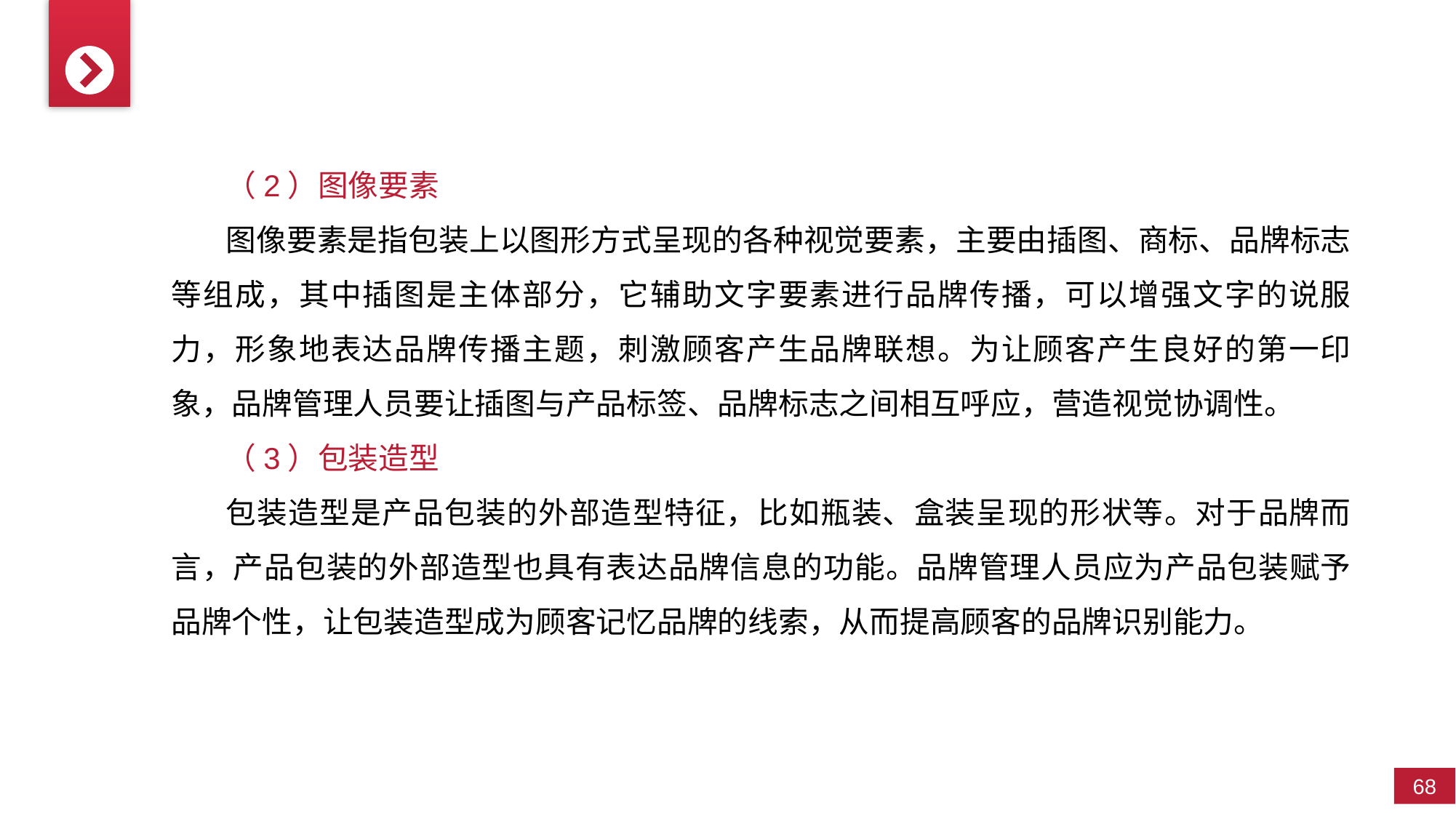

（2）图像要素
图像要素是指包装上以图形方式呈现的各种视觉要素，主要由插图、商标、品牌标志等组成，其中插图是主体部分，它辅助文字要素进行品牌传播，可以增强文字的说服力，形象地表达品牌传播主题，刺激顾客产生品牌联想。为让顾客产生良好的第一印象，品牌管理人员要让插图与产品标签、品牌标志之间相互呼应，营造视觉协调性。
（3）包装造型
包装造型是产品包装的外部造型特征，比如瓶装、盒装呈现的形状等。对于品牌而言，产品包装的外部造型也具有表达品牌信息的功能。品牌管理人员应为产品包装赋予品牌个性，让包装造型成为顾客记忆品牌的线索，从而提高顾客的品牌识别能力。